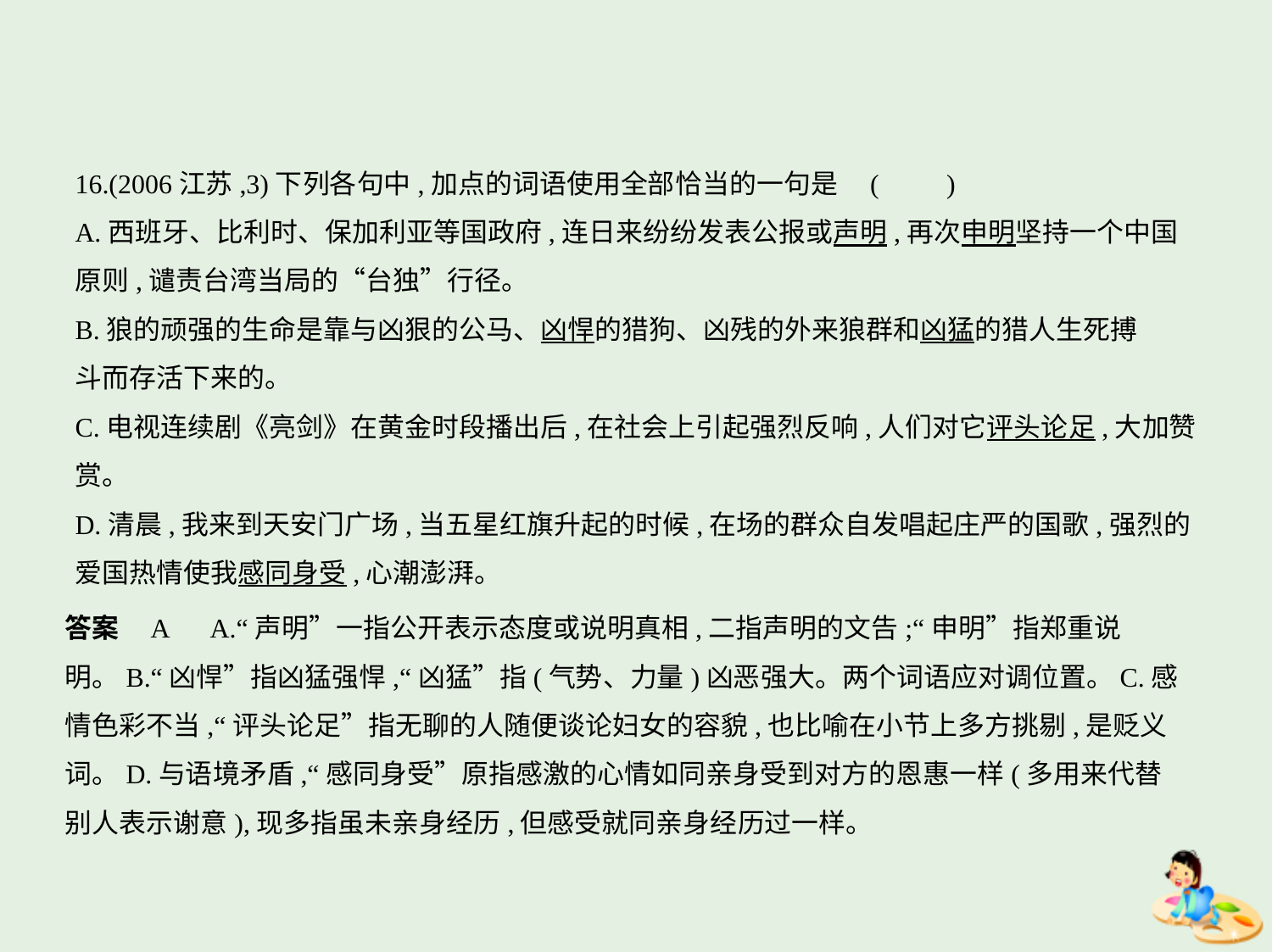

16.(2006江苏,3)下列各句中,加点的词语使用全部恰当的一句是 (　　)
A.西班牙、比利时、保加利亚等国政府,连日来纷纷发表公报或声明,再次申明坚持一个中国
原则,谴责台湾当局的“台独”行径。
B.狼的顽强的生命是靠与凶狠的公马、凶悍的猎狗、凶残的外来狼群和凶猛的猎人生死搏
斗而存活下来的。
C.电视连续剧《亮剑》在黄金时段播出后,在社会上引起强烈反响,人们对它评头论足,大加赞
赏。
D.清晨,我来到天安门广场,当五星红旗升起的时候,在场的群众自发唱起庄严的国歌,强烈的
爱国热情使我感同身受,心潮澎湃。
答案    A　A.“声明”一指公开表示态度或说明真相,二指声明的文告;“申明”指郑重说
明。B.“凶悍”指凶猛强悍,“凶猛”指(气势、力量)凶恶强大。两个词语应对调位置。C.感
情色彩不当,“评头论足”指无聊的人随便谈论妇女的容貌,也比喻在小节上多方挑剔,是贬义
词。D.与语境矛盾,“感同身受”原指感激的心情如同亲身受到对方的恩惠一样(多用来代替
别人表示谢意),现多指虽未亲身经历,但感受就同亲身经历过一样。